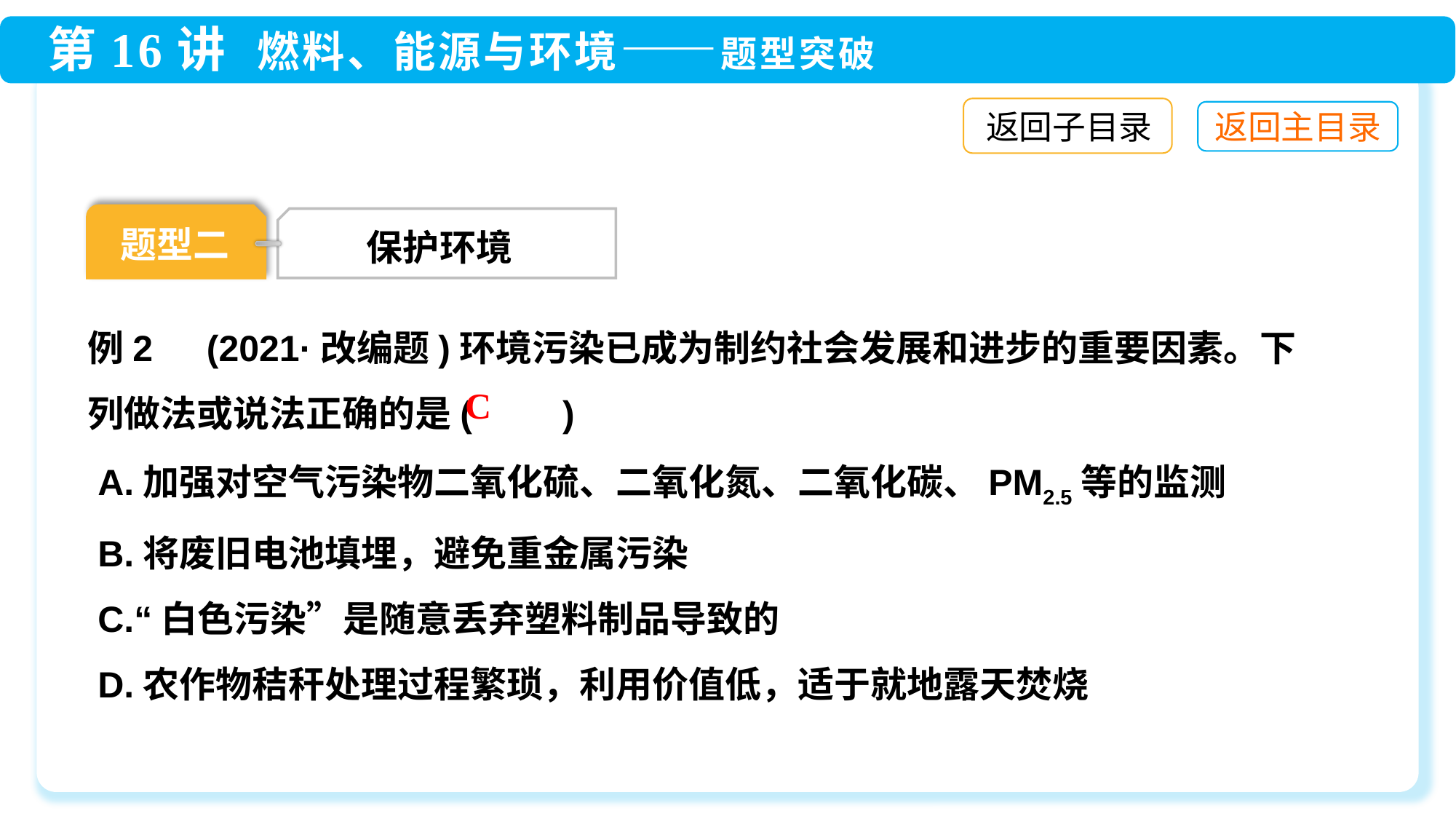

返回子目录
题型二
  保护环境

例2　(2021·改编题)环境污染已成为制约社会发展和进步的重要因素。下列做法或说法正确的是(　　)
 A.加强对空气污染物二氧化硫、二氧化氮、二氧化碳、PM2.5等的监测
 B.将废旧电池填埋，避免重金属污染
 C.“白色污染”是随意丢弃塑料制品导致的
 D.农作物秸秆处理过程繁琐，利用价值低，适于就地露天焚烧
C